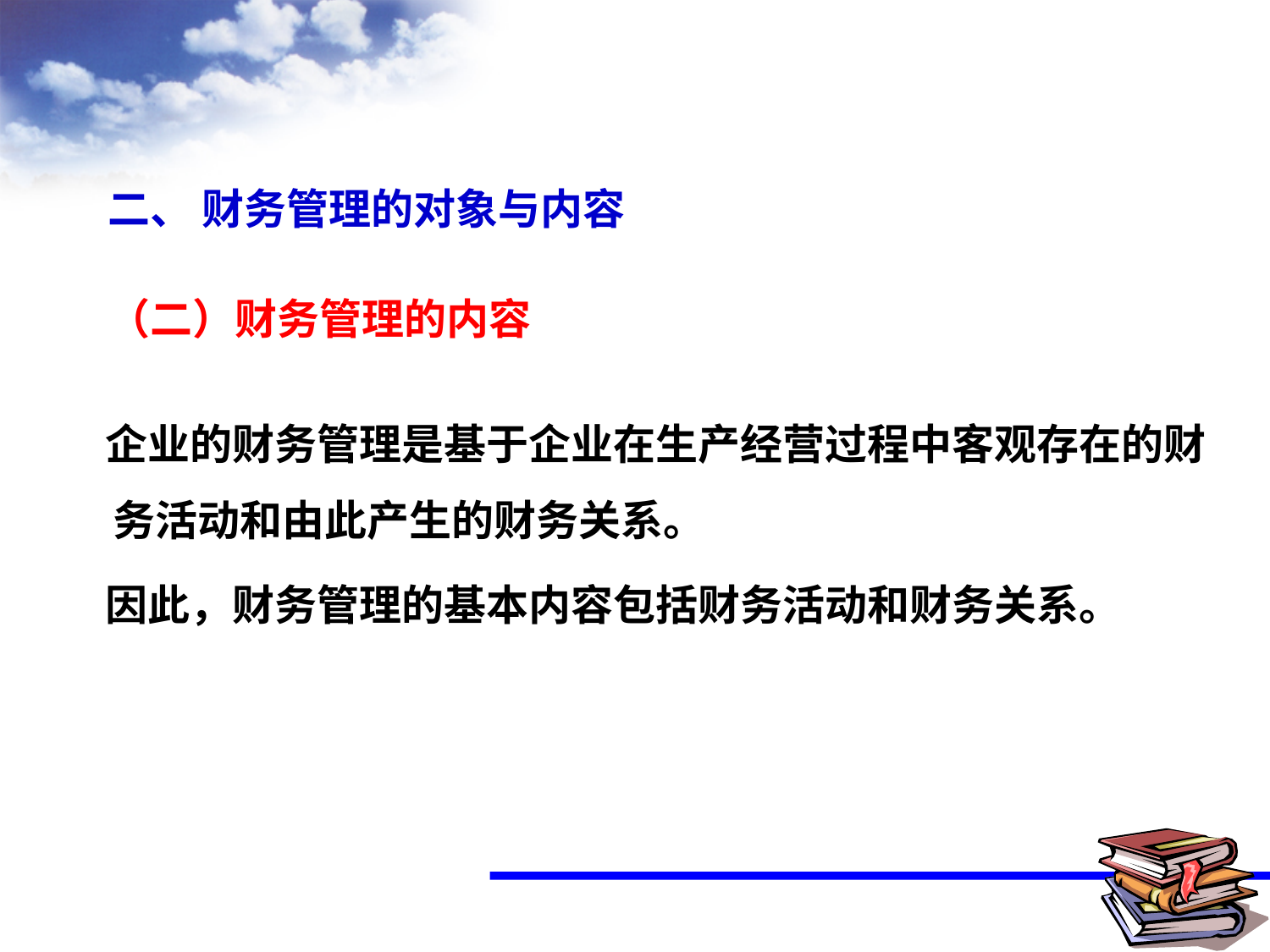

二、 财务管理的对象与内容
（二）财务管理的内容
     企业的财务管理是基于企业在生产经营过程中客观存在的财务活动和由此产生的财务关系。
     因此，财务管理的基本内容包括财务活动和财务关系。